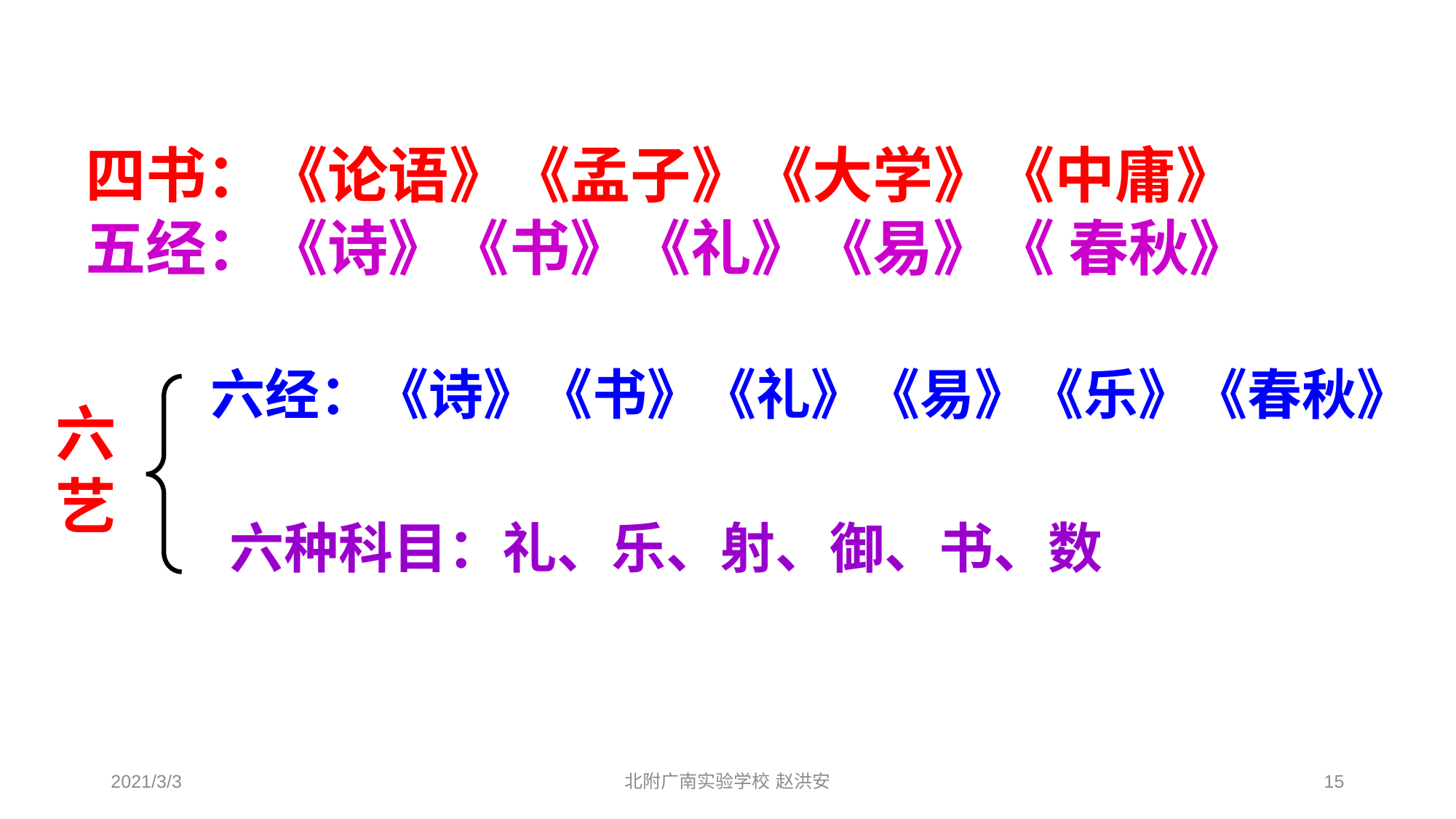

四书：《论语》《孟子》《大学》《中庸》
五经：《诗》《书》《礼》《易》《 春秋》
六经：《诗》《书》《礼》《易》《乐》《春秋》

六艺
六种科目：礼、乐、射、御、书、数
2021/3/3
北附广南实验学校 赵洪安
15